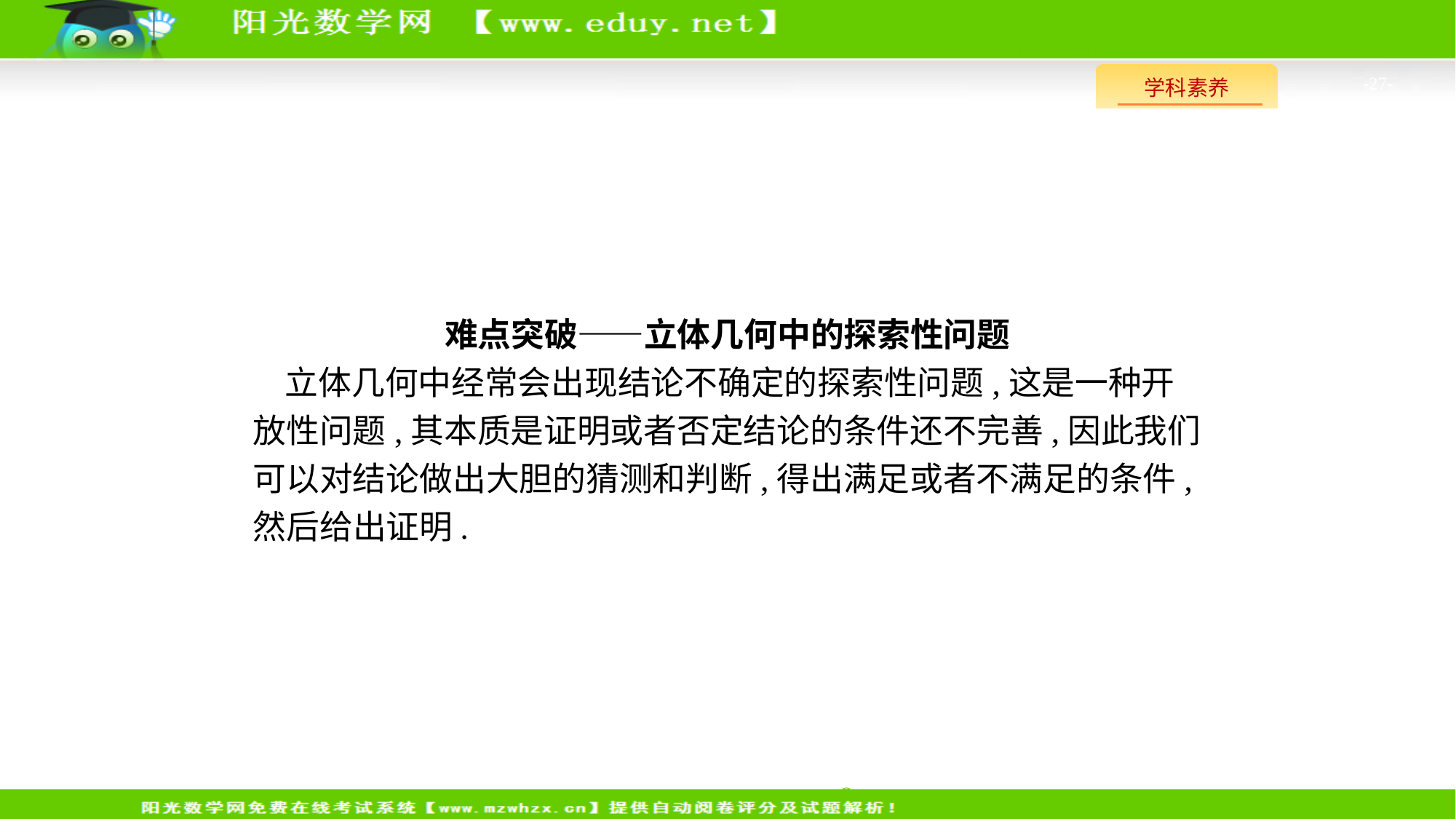

-27-
难点突破——立体几何中的探索性问题
立体几何中经常会出现结论不确定的探索性问题,这是一种开放性问题,其本质是证明或者否定结论的条件还不完善,因此我们可以对结论做出大胆的猜测和判断,得出满足或者不满足的条件,然后给出证明.